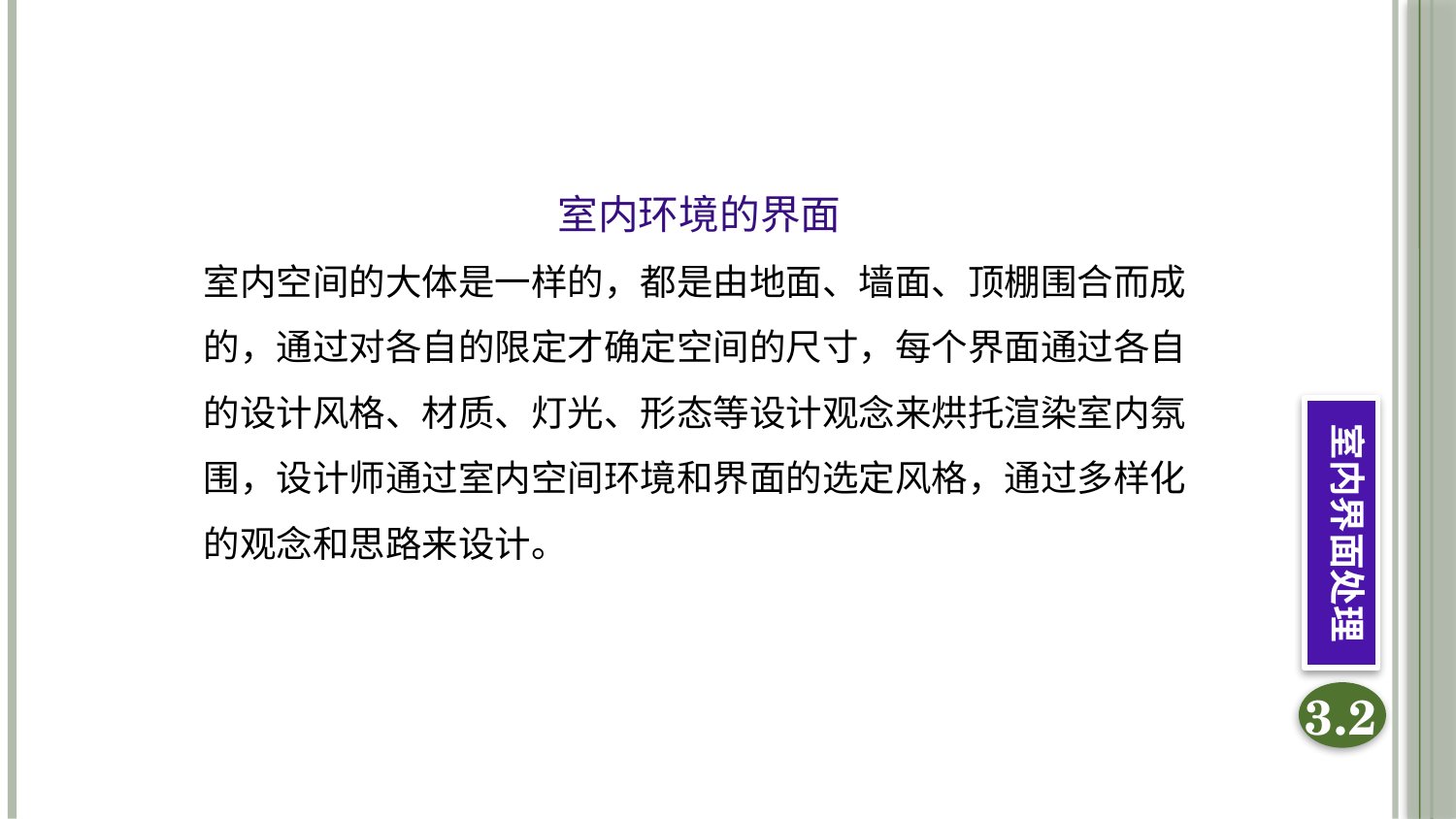

室内环境的界面
室内空间的大体是一样的，都是由地面、墙面、顶棚围合而成的，通过对各自的限定才确定空间的尺寸，每个界面通过各自的设计风格、材质、灯光、形态等设计观念来烘托渲染室内氛围，设计师通过室内空间环境和界面的选定风格，通过多样化的观念和思路来设计。
室内界面处理
3.2